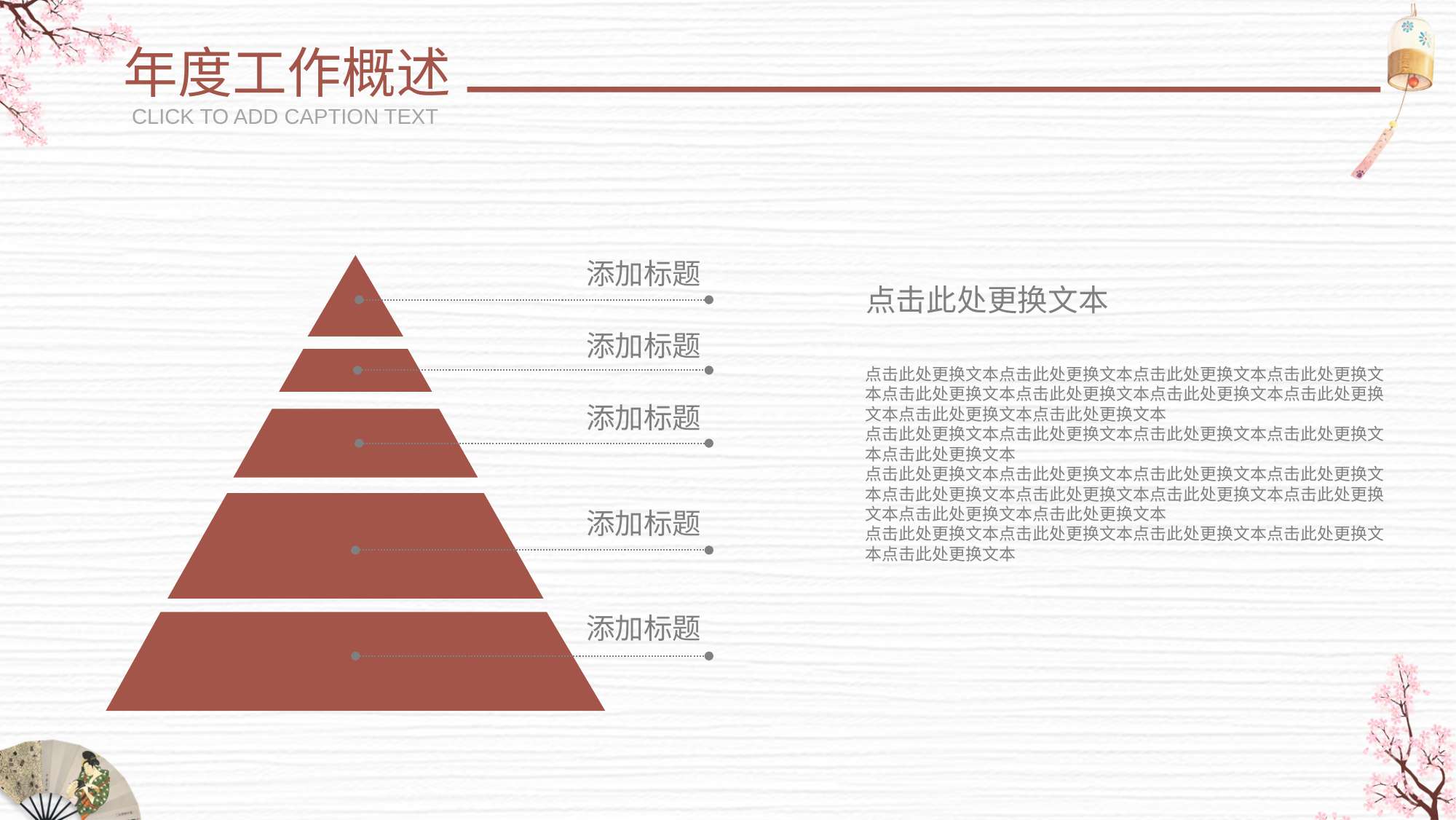

年度工作概述

CLICK TO ADD CAPTION TEXT
添加标题

添加标题

添加标题

添加标题
添加标题

点击此处更换文本
点击此处更换文本点击此处更换文本点击此处更换文本点击此处更换文本点击此处更换文本点击此处更换文本点击此处更换文本点击此处更换文本点击此处更换文本点击此处更换文本
点击此处更换文本点击此处更换文本点击此处更换文本点击此处更换文本点击此处更换文本
点击此处更换文本点击此处更换文本点击此处更换文本点击此处更换文本点击此处更换文本点击此处更换文本点击此处更换文本点击此处更换文本点击此处更换文本点击此处更换文本
点击此处更换文本点击此处更换文本点击此处更换文本点击此处更换文本点击此处更换文本